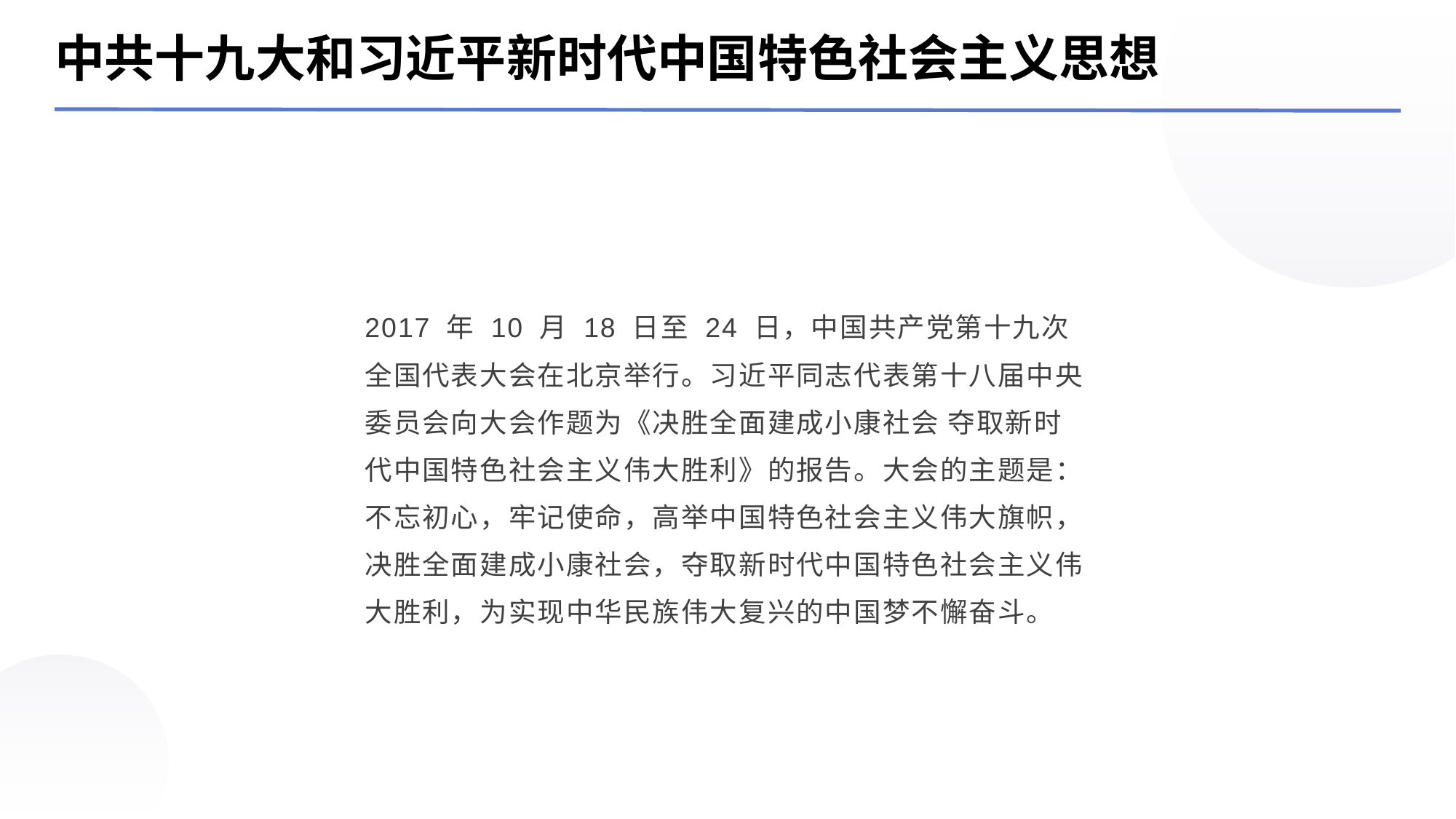

中共十九大和习近平新时代中国特色社会主义思想
2017 年 10 月 18 日至 24 日，中国共产党第十九次全国代表大会在北京举行。习近平同志代表第十八届中央委员会向大会作题为《决胜全面建成小康社会 夺取新时代中国特色社会主义伟大胜利》的报告。大会的主题是：不忘初心，牢记使命，高举中国特色社会主义伟大旗帜，决胜全面建成小康社会，夺取新时代中国特色社会主义伟大胜利，为实现中华民族伟大复兴的中国梦不懈奋斗。